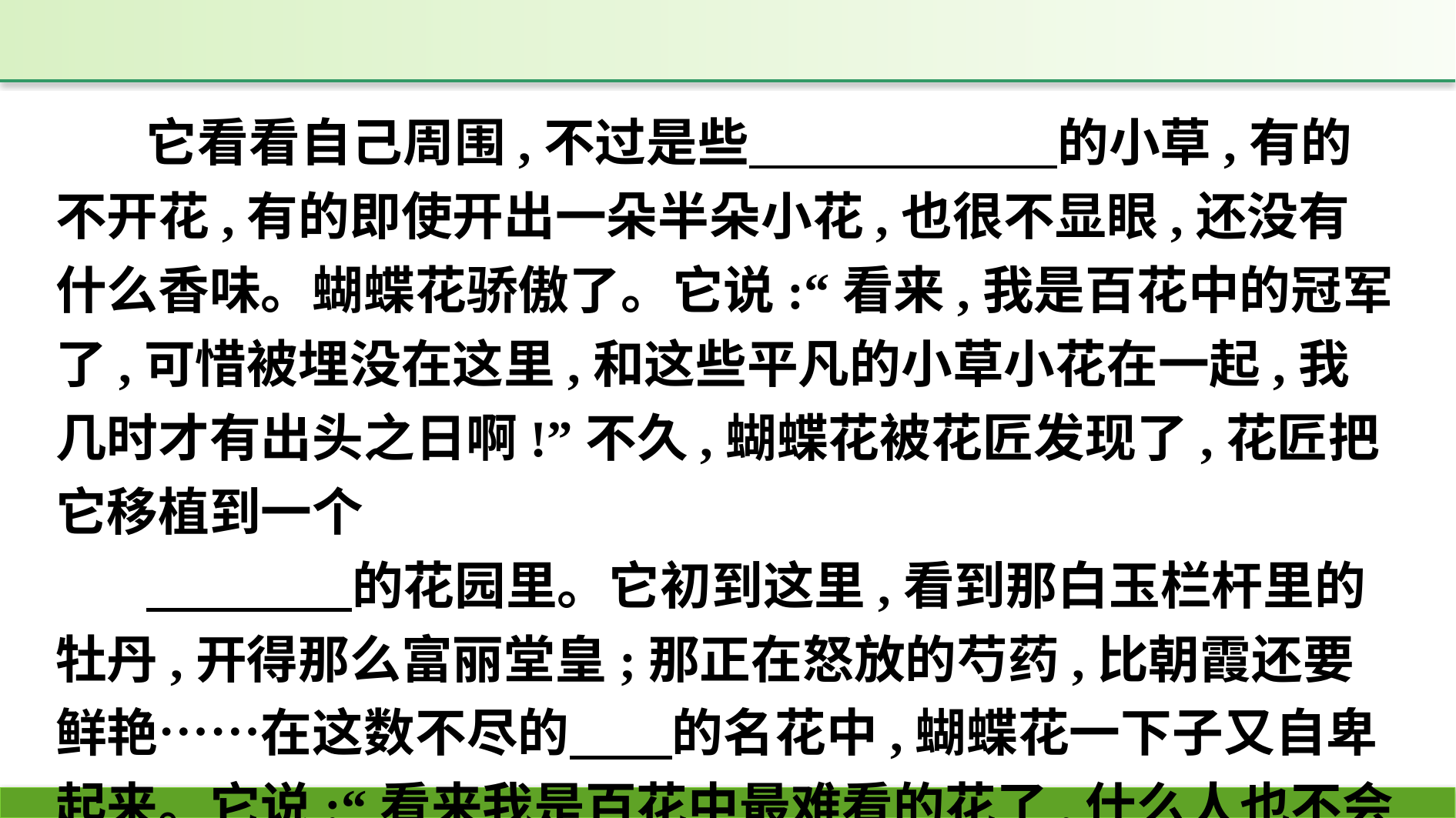

它看看自己周围,不过是些　　　　　　的小草,有的不开花,有的即使开出一朵半朵小花,也很不显眼,还没有什么香味。蝴蝶花骄傲了。它说:“看来,我是百花中的冠军了,可惜被埋没在这里,和这些平凡的小草小花在一起,我几时才有出头之日啊!”不久,蝴蝶花被花匠发现了,花匠把它移植到一个
　　　　的花园里。它初到这里,看到那白玉栏杆里的牡丹,开得那么富丽堂皇;那正在怒放的芍药,比朝霞还要鲜艳……在这数不尽的　　的名花中,蝴蝶花一下子又自卑起来。它说:“看来我是百花中最难看的花了,什么人也不会理睬我了!”